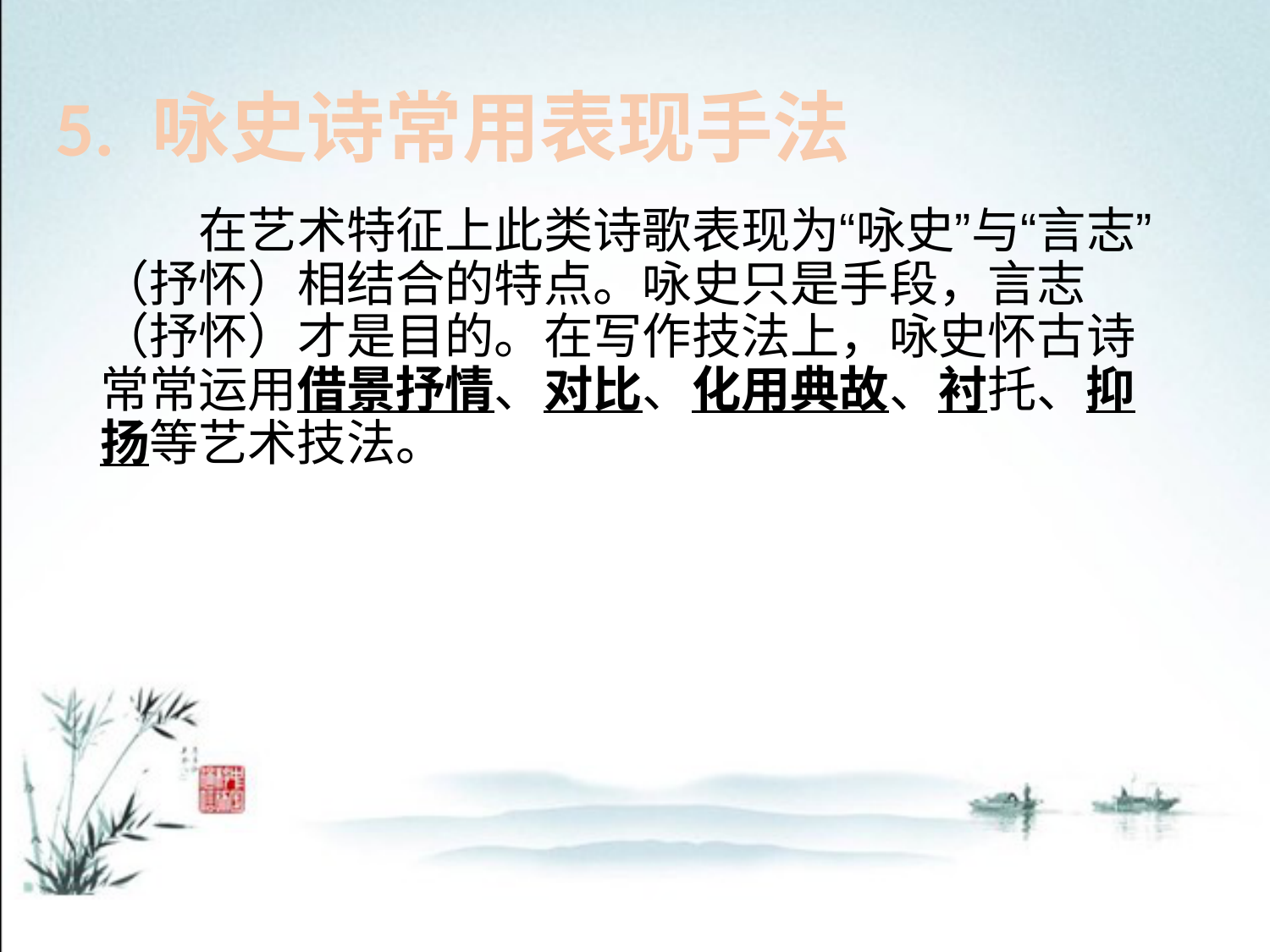

5. 咏史诗常用表现手法
　　在艺术特征上此类诗歌表现为“咏史”与“言志”（抒怀）相结合的特点。咏史只是手段，言志（抒怀）才是目的。在写作技法上，咏史怀古诗常常运用借景抒情、对比、化用典故、衬托、抑扬等艺术技法。